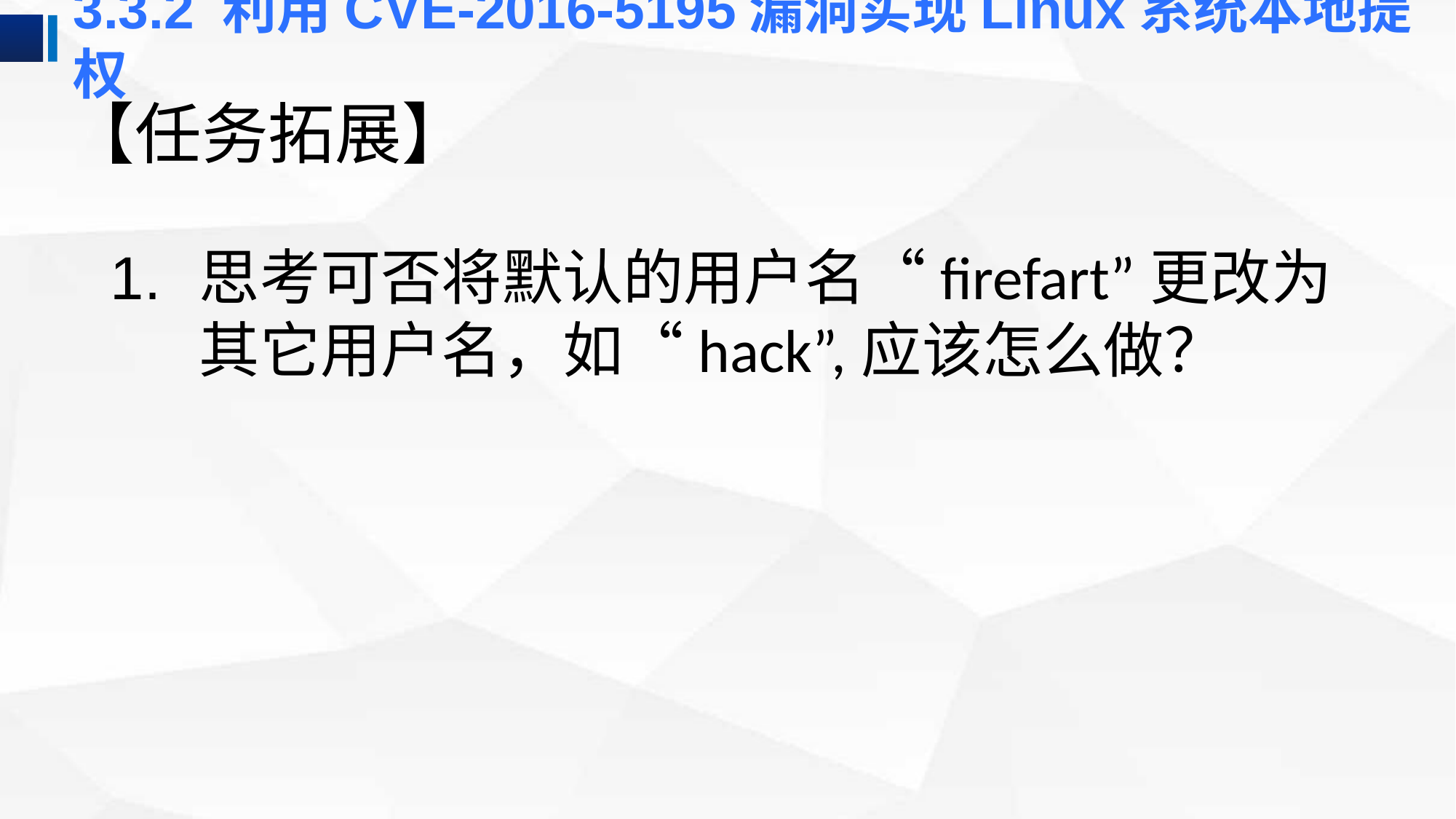

3.3.2 利用CVE-2016-5195漏洞实现Linux系统本地提权

# 【任务拓展】
思考可否将默认的用户名“firefart”更改为其它用户名，如“hack”,应该怎么做？